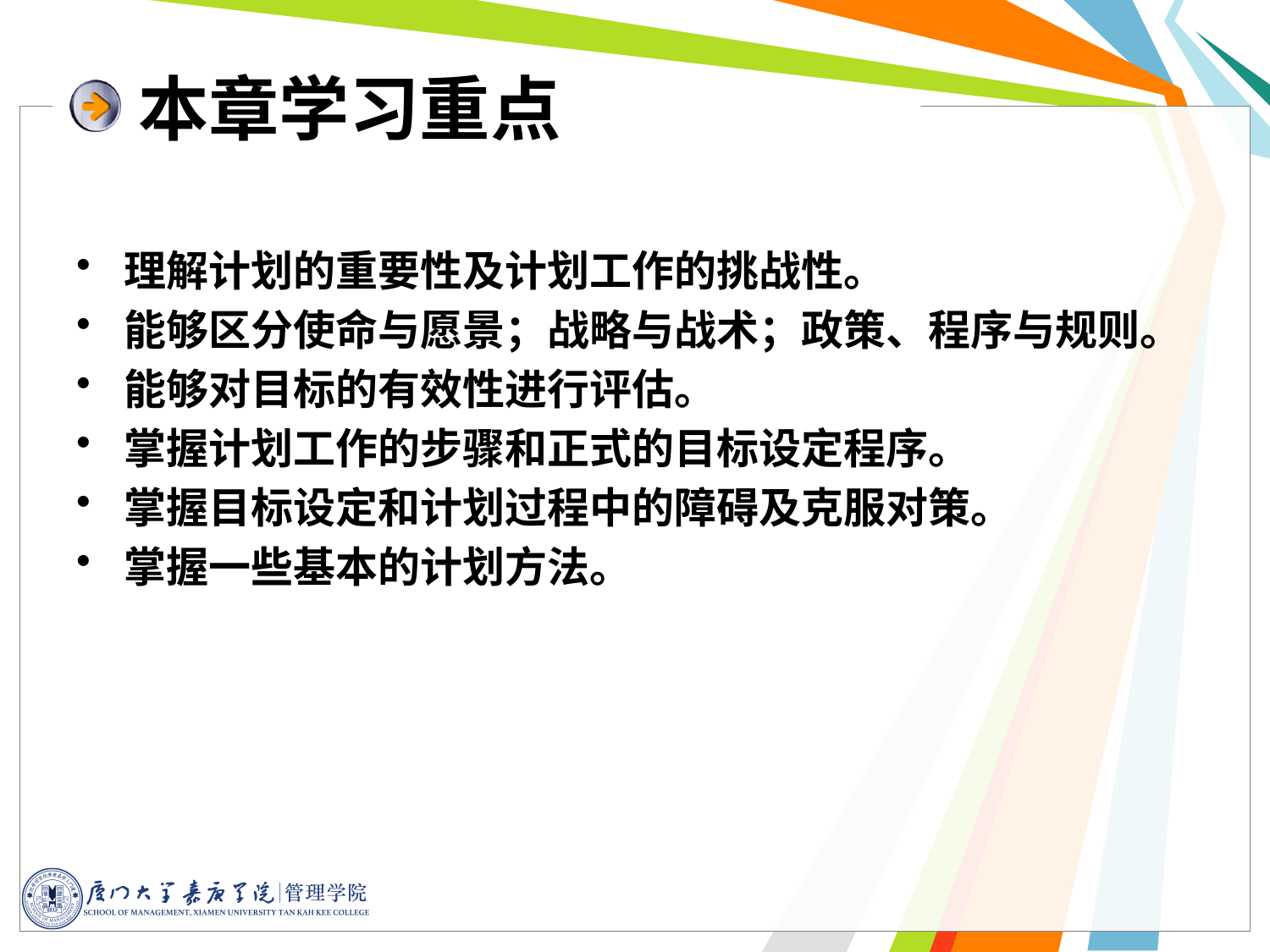

# 本章学习重点
理解计划的重要性及计划工作的挑战性。
能够区分使命与愿景；战略与战术；政策、程序与规则。
能够对目标的有效性进行评估。
掌握计划工作的步骤和正式的目标设定程序。
掌握目标设定和计划过程中的障碍及克服对策。
掌握一些基本的计划方法。